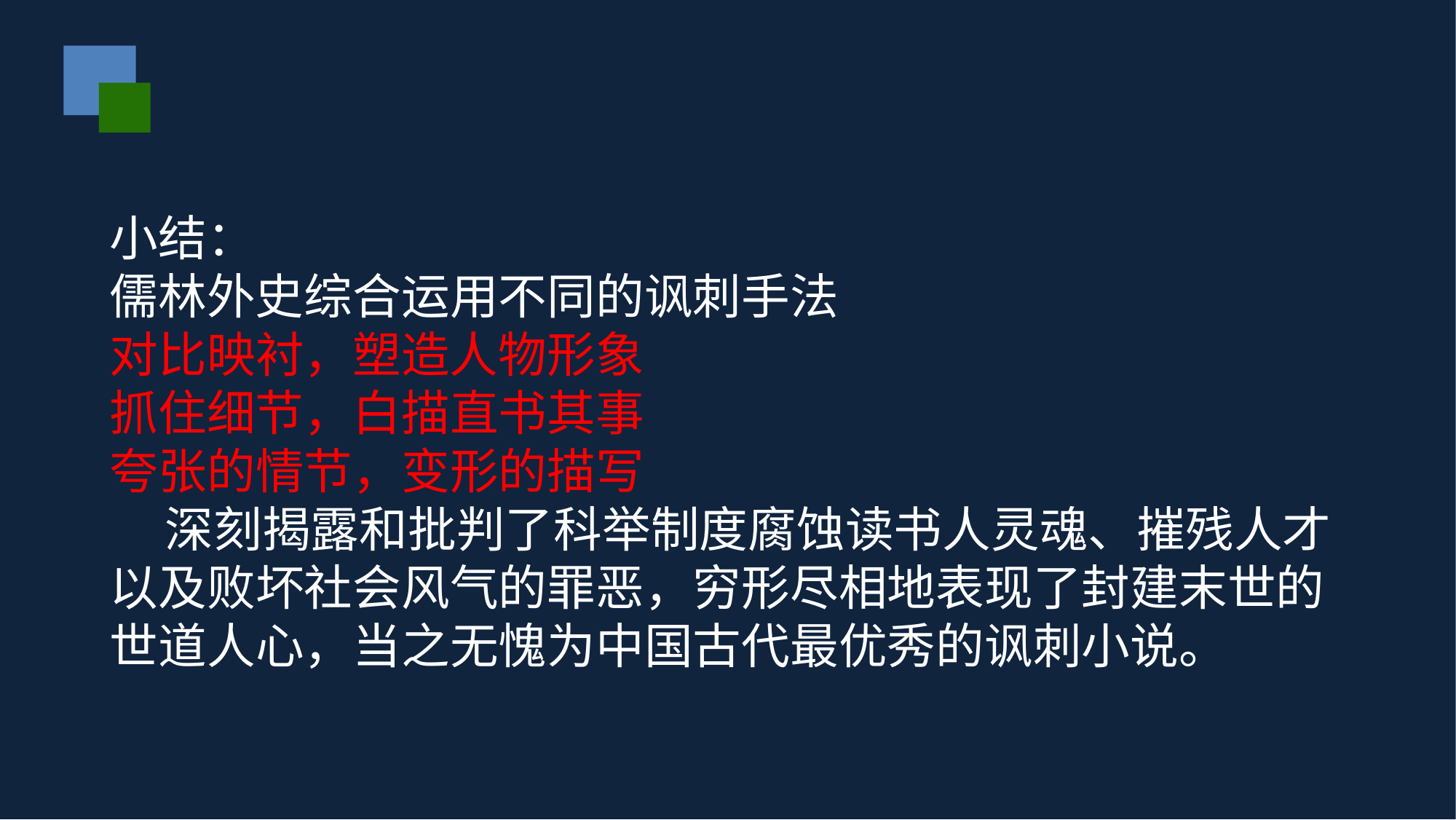

#

小结：
儒林外史综合运用不同的讽刺手法
对比映衬，塑造人物形象
抓住细节，白描直书其事
夸张的情节，变形的描写
    深刻揭露和批判了科举制度腐蚀读书人灵魂、摧残人才以及败坏社会风气的罪恶，穷形尽相地表现了封建末世的世道人心，当之无愧为中国古代最优秀的讽刺小说。